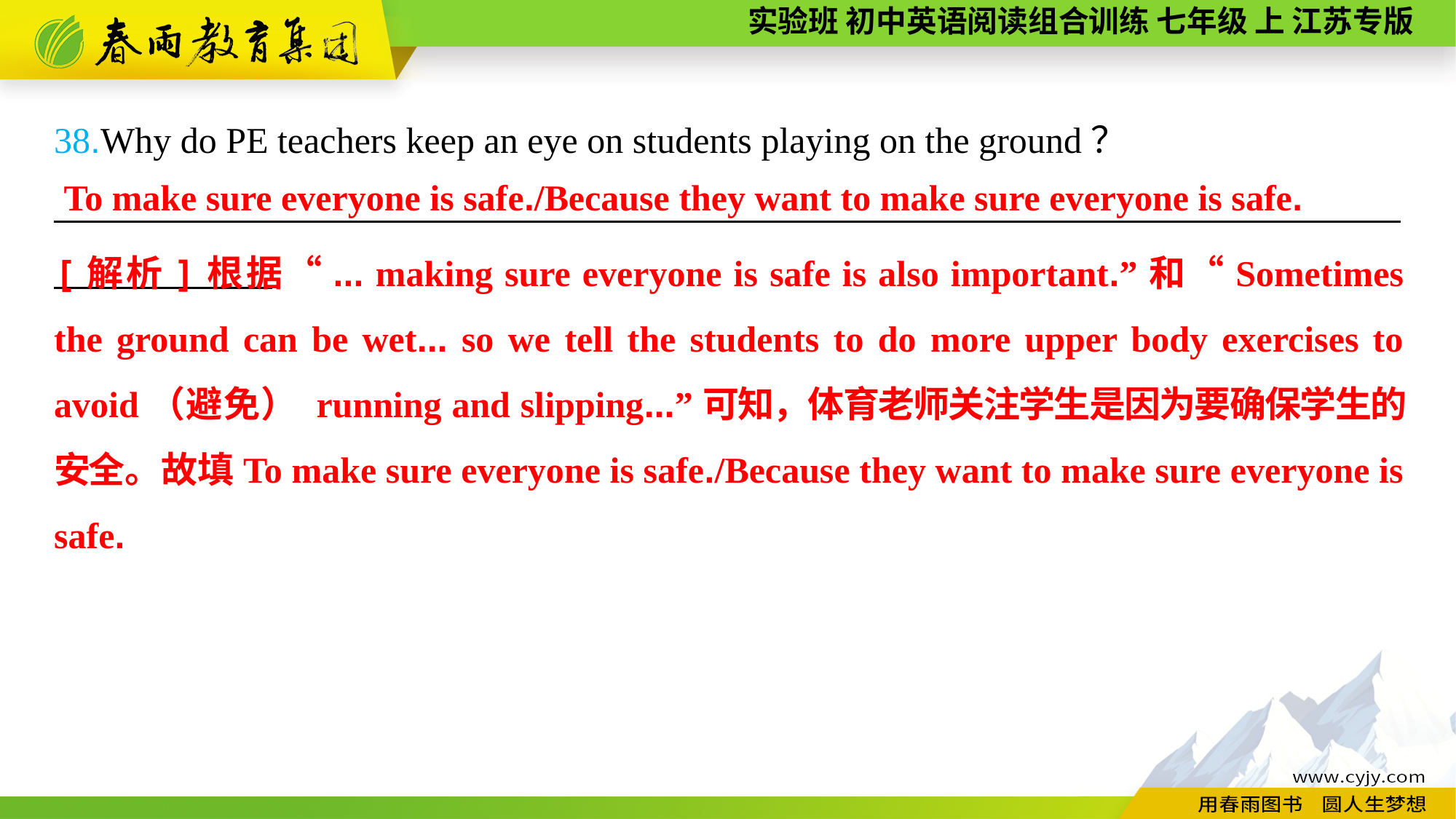

38.Why do PE teachers keep an eye on students playing on the ground？
__________________________________________________________________________
To make sure everyone is safe./Because they want to make sure everyone is safe.
[解析]根据“... making sure everyone is safe is also important.”和“Sometimes the ground can be wet... so we tell the students to do more upper body exercises to avoid（避免） running and slipping...”可知，体育老师关注学生是因为要确保学生的安全。故填To make sure everyone is safe./Because they want to make sure everyone is safe.